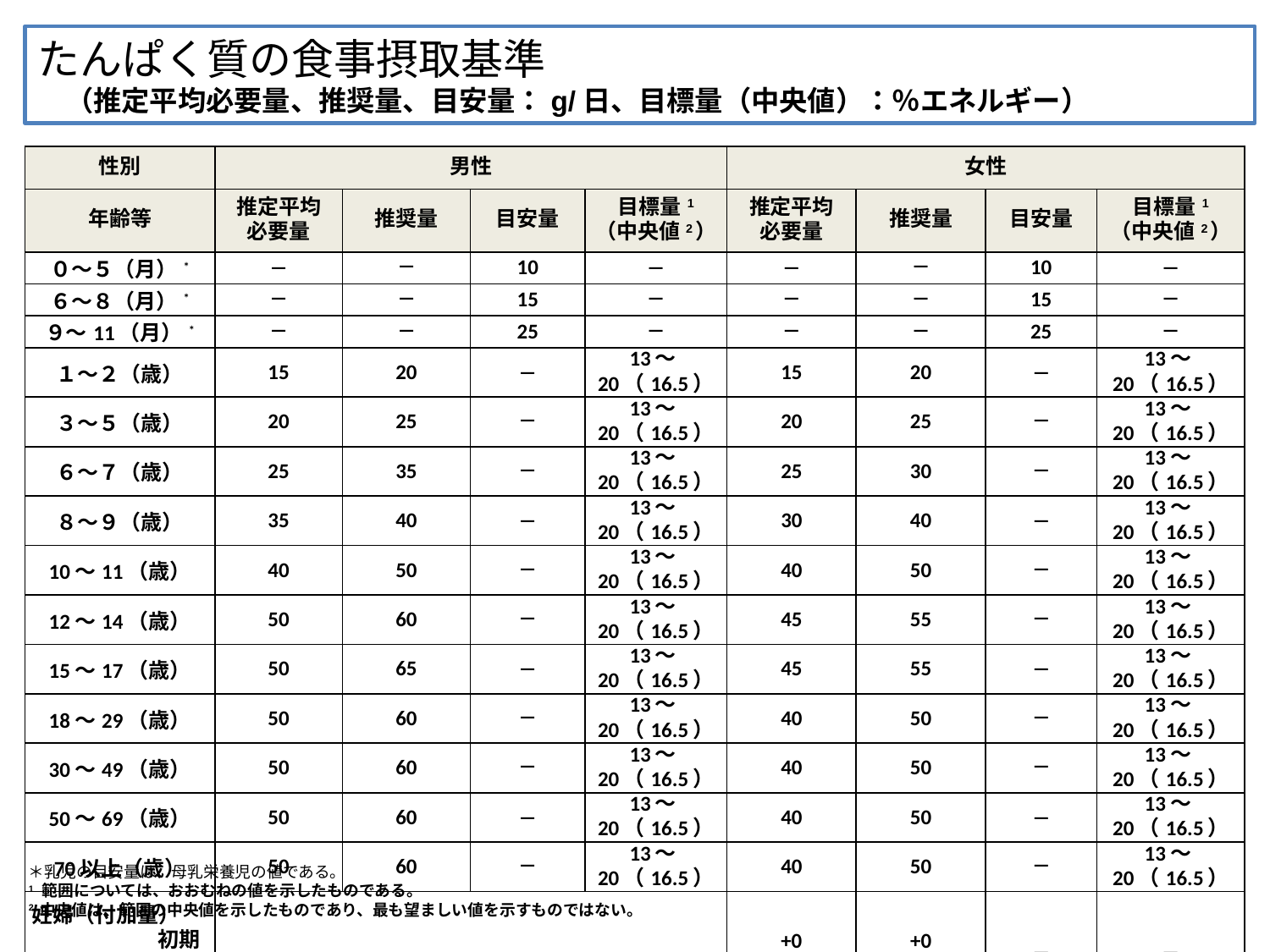

たんぱく質の食事摂取基準
　（推定平均必要量、推奨量、目安量：g/日、目標量（中央値）：％エネルギー）
| 性別 | 男性 |  |  |  | 女性 |  |  |  |
| --- | --- | --- | --- | --- | --- | --- | --- | --- |
| 年齢等 | 推定平均 必要量 | 推奨量 | 目安量 | 目標量1 （中央値2） | 推定平均 必要量 | 推奨量 | 目安量 | 目標量1 （中央値2） |
| ０～５（月）\* | ― | ― | 10 | ― | ― | ― | 10 | ― |
| ６～８（月）\* | ― | ― | 15 | ― | ― | ― | 15 | ― |
| ９～11（月）\* | ― | ― | 25 | ― | ― | ― | 25 | ― |
| １～２（歳） | 15 | 20 | ― | 13～20（16.5） | 15 | 20 | ― | 13～20（16.5） |
| ３～５（歳） | 20 | 25 | ― | 13～20（16.5） | 20 | 25 | ― | 13～20（16.5） |
| ６～７（歳） | 25 | 35 | ― | 13～20（16.5） | 25 | 30 | ― | 13～20（16.5） |
| ８～９（歳） | 35 | 40 | ― | 13～20（16.5） | 30 | 40 | ― | 13～20（16.5） |
| 10～11（歳） | 40 | 50 | ― | 13～20（16.5） | 40 | 50 | ― | 13～20（16.5） |
| 12～14（歳） | 50 | 60 | ― | 13～20（16.5） | 45 | 55 | ― | 13～20（16.5） |
| 15～17（歳） | 50 | 65 | ― | 13～20（16.5） | 45 | 55 | ― | 13～20（16.5） |
| 18～29（歳） | 50 | 60 | ― | 13～20（16.5） | 40 | 50 | ― | 13～20（16.5） |
| 30～49（歳） | 50 | 60 | ― | 13～20（16.5） | 40 | 50 | ― | 13～20（16.5） |
| 50～69（歳） | 50 | 60 | ― | 13～20（16.5） | 40 | 50 | ― | 13～20（16.5） |
| 70以上（歳） | 50 | 60 | ― | 13～20（16.5） | 40 | 50 | ― | 13～20（16.5） |
| 妊婦（付加量） 初期 中期 後期 |  |  |  |  | +0 +5 +20 | +0 +10 +25 | ― | ― |
| 授乳婦（付加量） |  |  |  |  | +15 | +20 | ― | ― |
＊乳児の目安量は、母乳栄養児の値である。
1 範囲については、おおむねの値を示したものである。
2 中央値は、範囲の中央値を示したものであり、最も望ましい値を示すものではない。